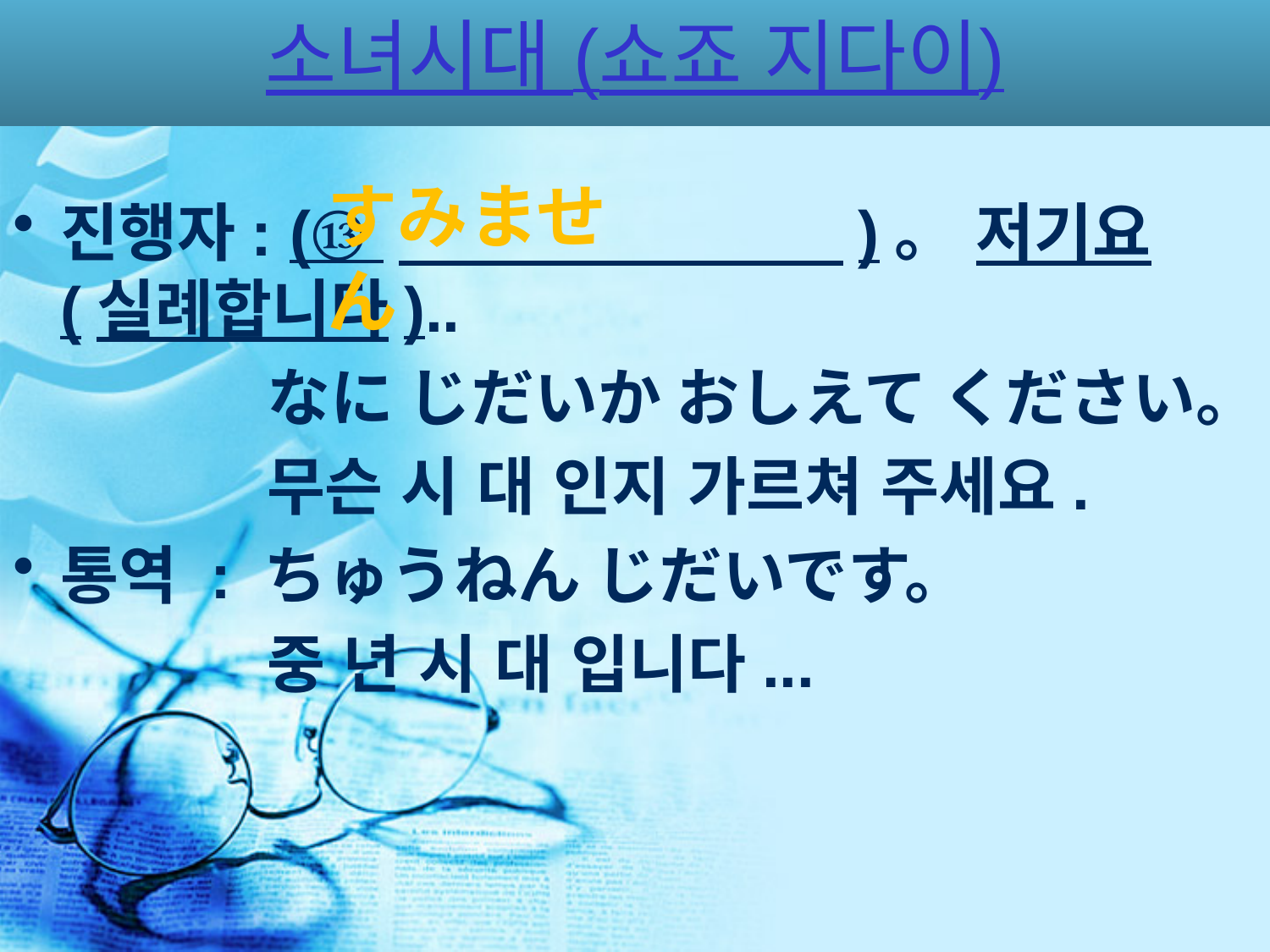

# 소녀시대 (쇼죠 지다이)
すみません
진행자: (⑬ 　　　　　　　)。 저기요(실례합니다)..
　　　　なに じだいか おしえて ください。
　　　　무슨 시 대 인지 가르쳐 주세요.
통역 : ちゅうねん じだいです。
　　　　중 년 시 대 입니다...